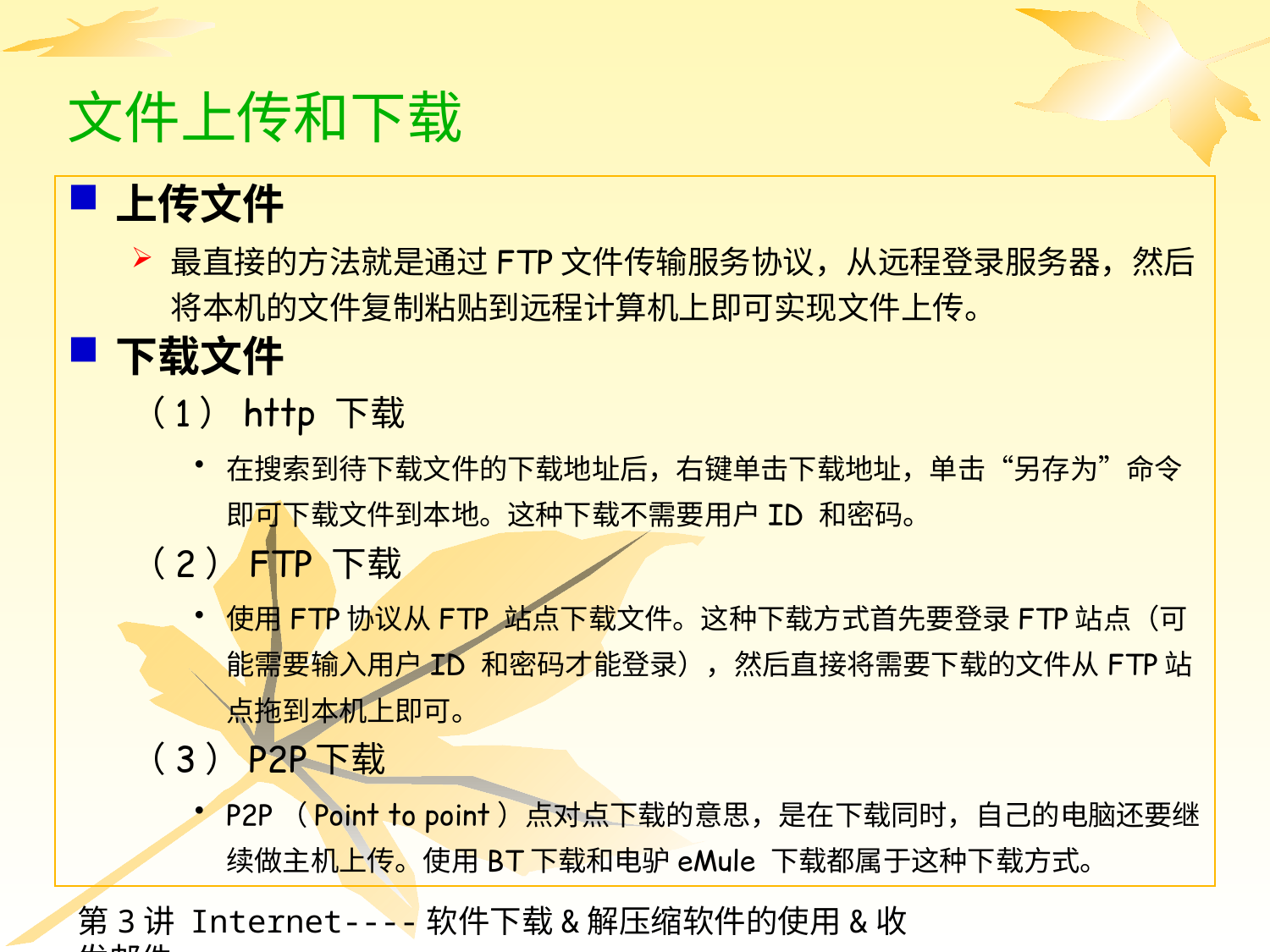

# 文件上传和下载
上传文件
最直接的方法就是通过FTP文件传输服务协议，从远程登录服务器，然后将本机的文件复制粘贴到远程计算机上即可实现文件上传。
下载文件
（1）http 下载
在搜索到待下载文件的下载地址后，右键单击下载地址，单击“另存为”命令即可下载文件到本地。这种下载不需要用户ID 和密码。
（2）FTP 下载
使用FTP协议从FTP 站点下载文件。这种下载方式首先要登录FTP站点（可能需要输入用户ID 和密码才能登录），然后直接将需要下载的文件从FTP站点拖到本机上即可。
（3）P2P下载
P2P（Point to point）点对点下载的意思，是在下载同时，自己的电脑还要继续做主机上传。使用BT下载和电驴eMule 下载都属于这种下载方式。